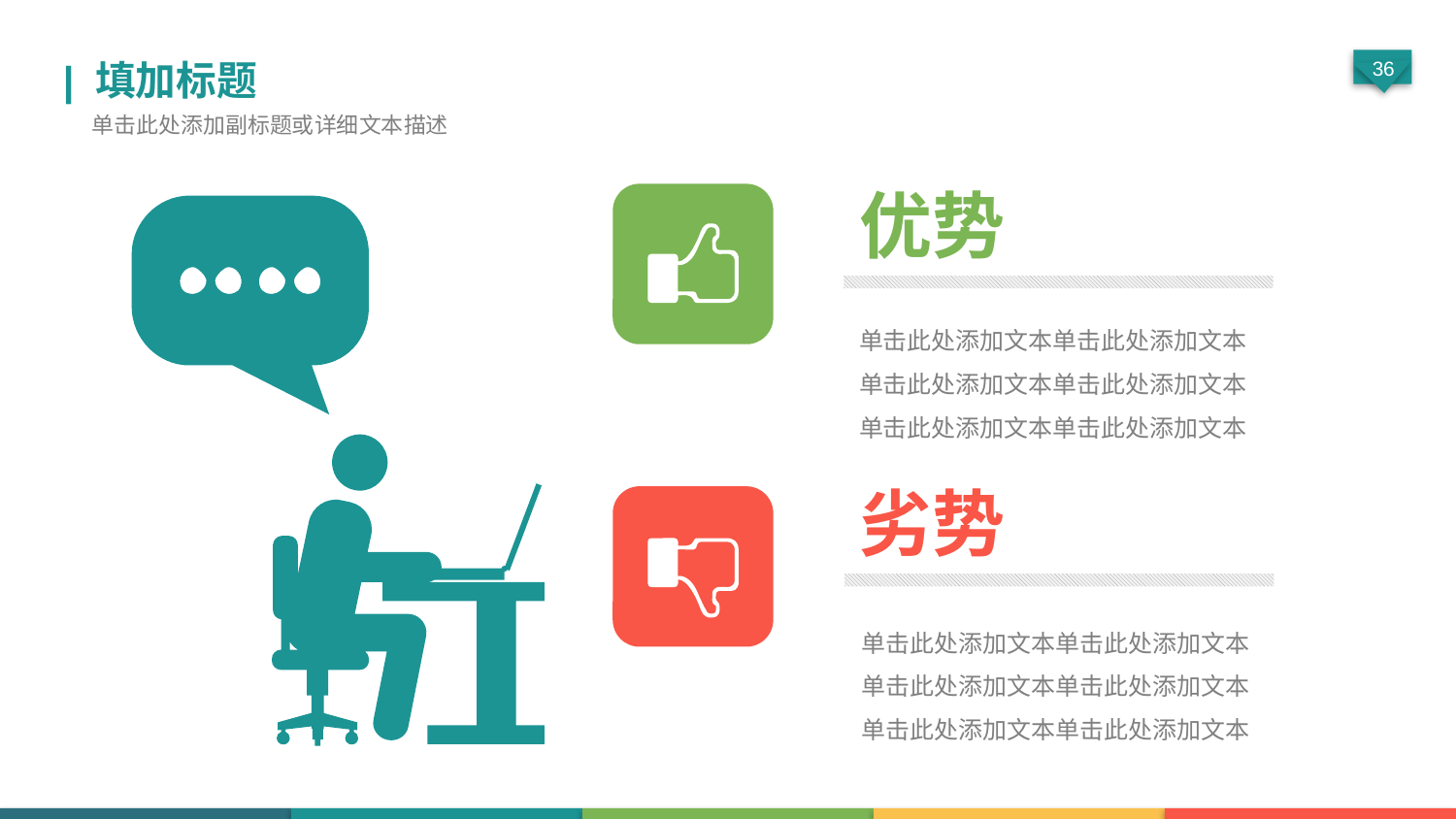

| 填加标题
单击此处添加副标题或详细文本描述
优势

单击此处添加文本单击此处添加文本
单击此处添加文本单击此处添加文本
单击此处添加文本单击此处添加文本

劣势

单击此处添加文本单击此处添加文本
单击此处添加文本单击此处添加文本
单击此处添加文本单击此处添加文本